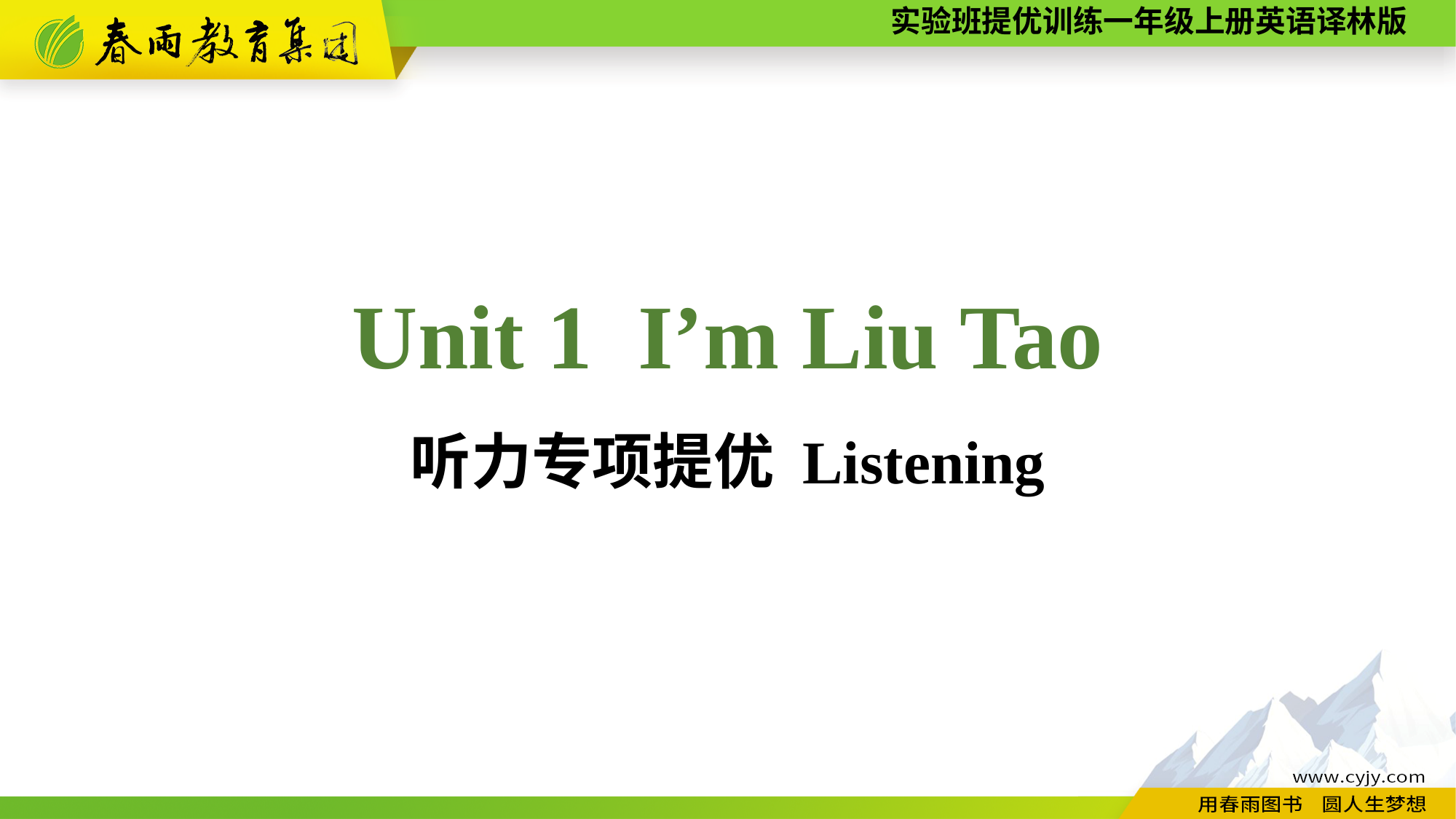

Unit 1  I’m Liu Tao
听力专项提优 Listening